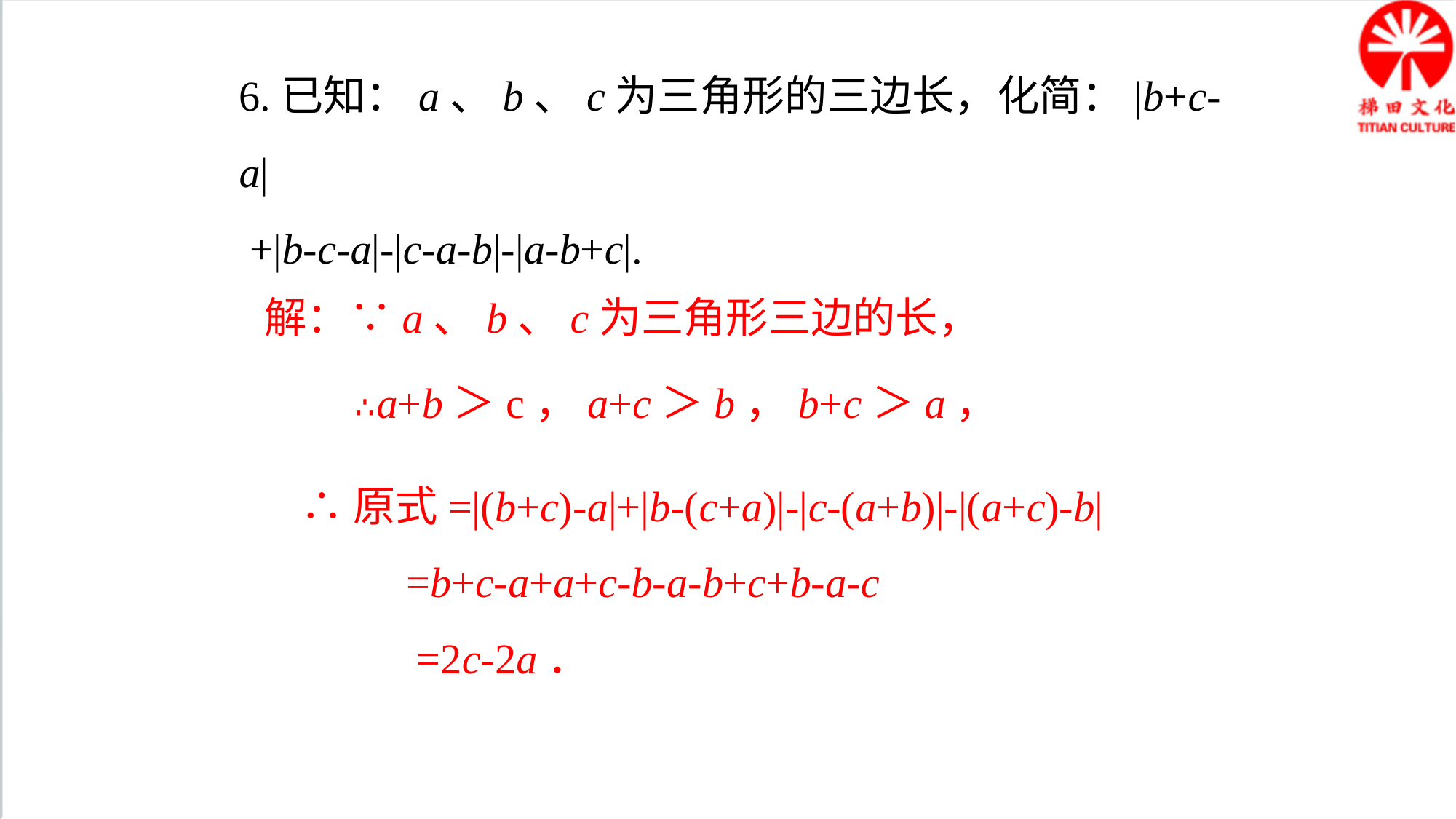

6.已知：a、b、c为三角形的三边长，化简：|b+c-a|
 +|b-c-a|-|c-a-b|-|a-b+c|.
解：∵a、b、c为三角形三边的长，
∴a+b＞c，a+c＞b，b+c＞a，
∴原式=|(b+c)-a|+|b-(c+a)|-|c-(a+b)|-|(a+c)-b|
          =b+c-a+a+c-b-a-b+c+b-a-c
           =2c-2a．